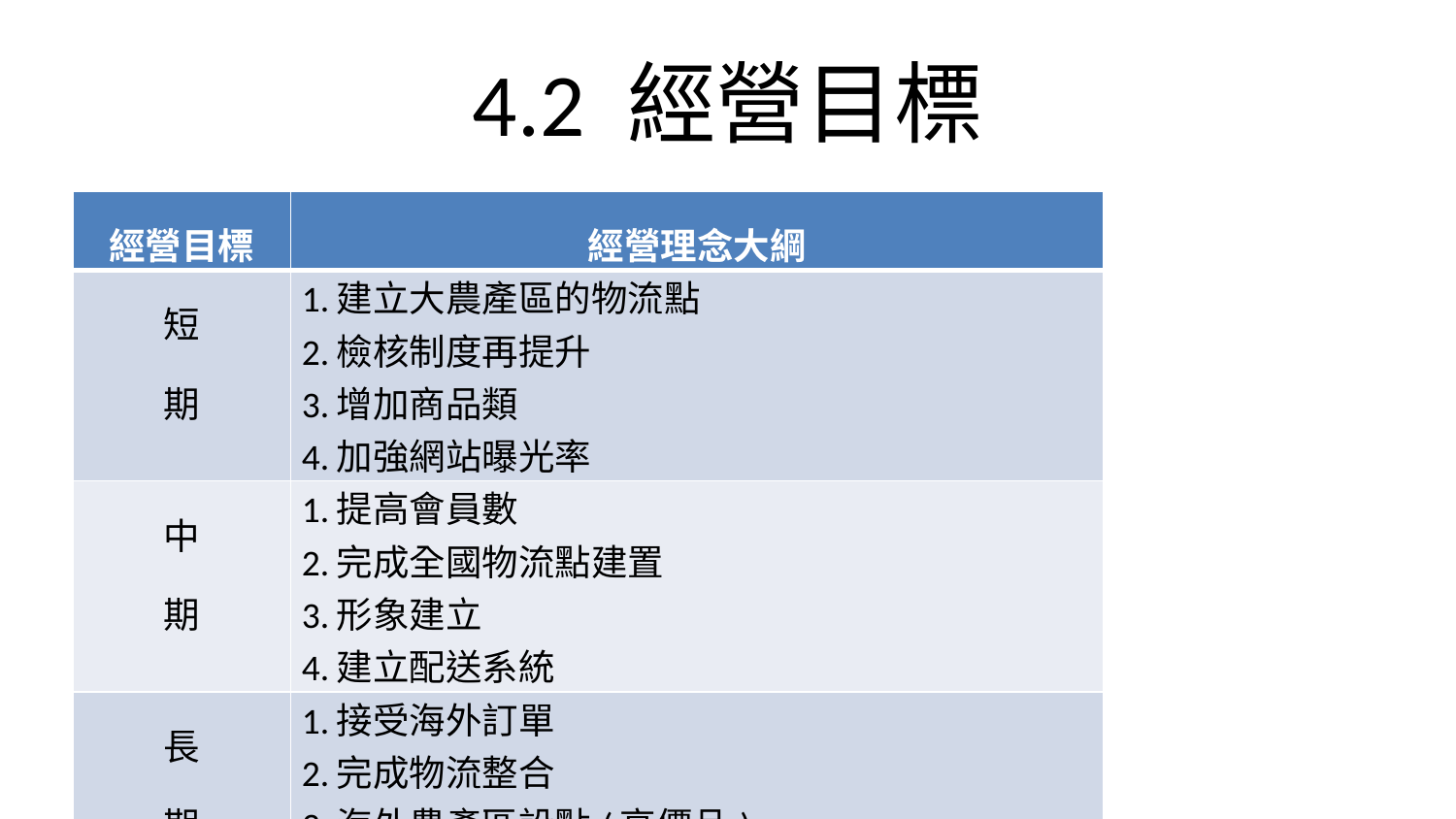

# 4.2 經營目標
| 經營目標 | 經營理念大綱 |
| --- | --- |
| 短 期 | 1.建立大農產區的物流點 2.檢核制度再提升 3.增加商品類 4.加強網站曝光率 |
| 中 期 | 1.提高會員數 2.完成全國物流點建置 3.形象建立 4.建立配送系統 |
| 長 期 | 1.接受海外訂單 2.完成物流整合 3.海外農產區設點(高價品) |